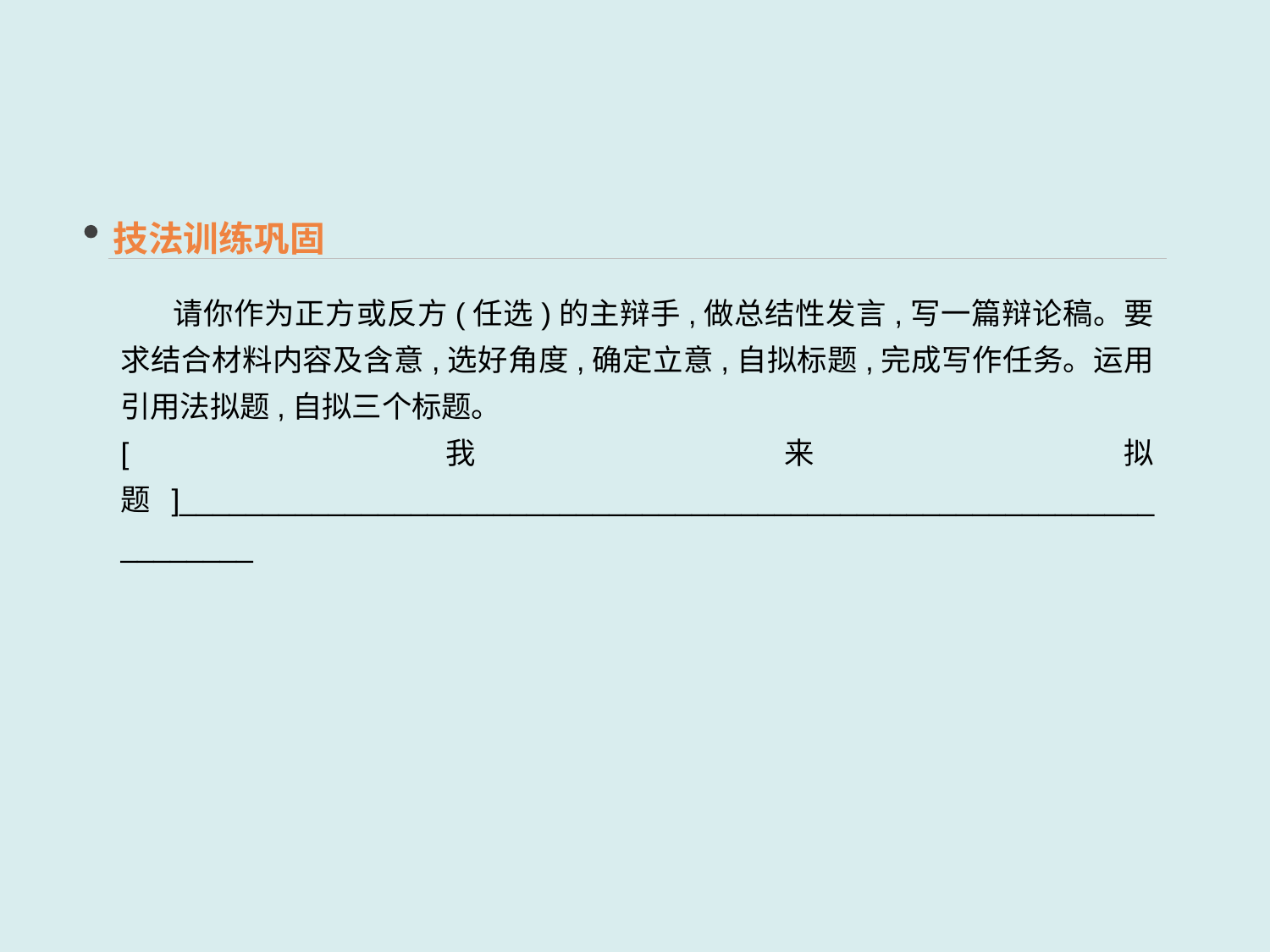

技法训练巩固

      请你作为正方或反方(任选)的主辩手,做总结性发言,写一篇辩论稿。要求结合材料内容及含意,选好角度,确定立意,自拟标题,完成写作任务。运用引用法拟题,自拟三个标题。
[我来拟题]___________________________________________________________________